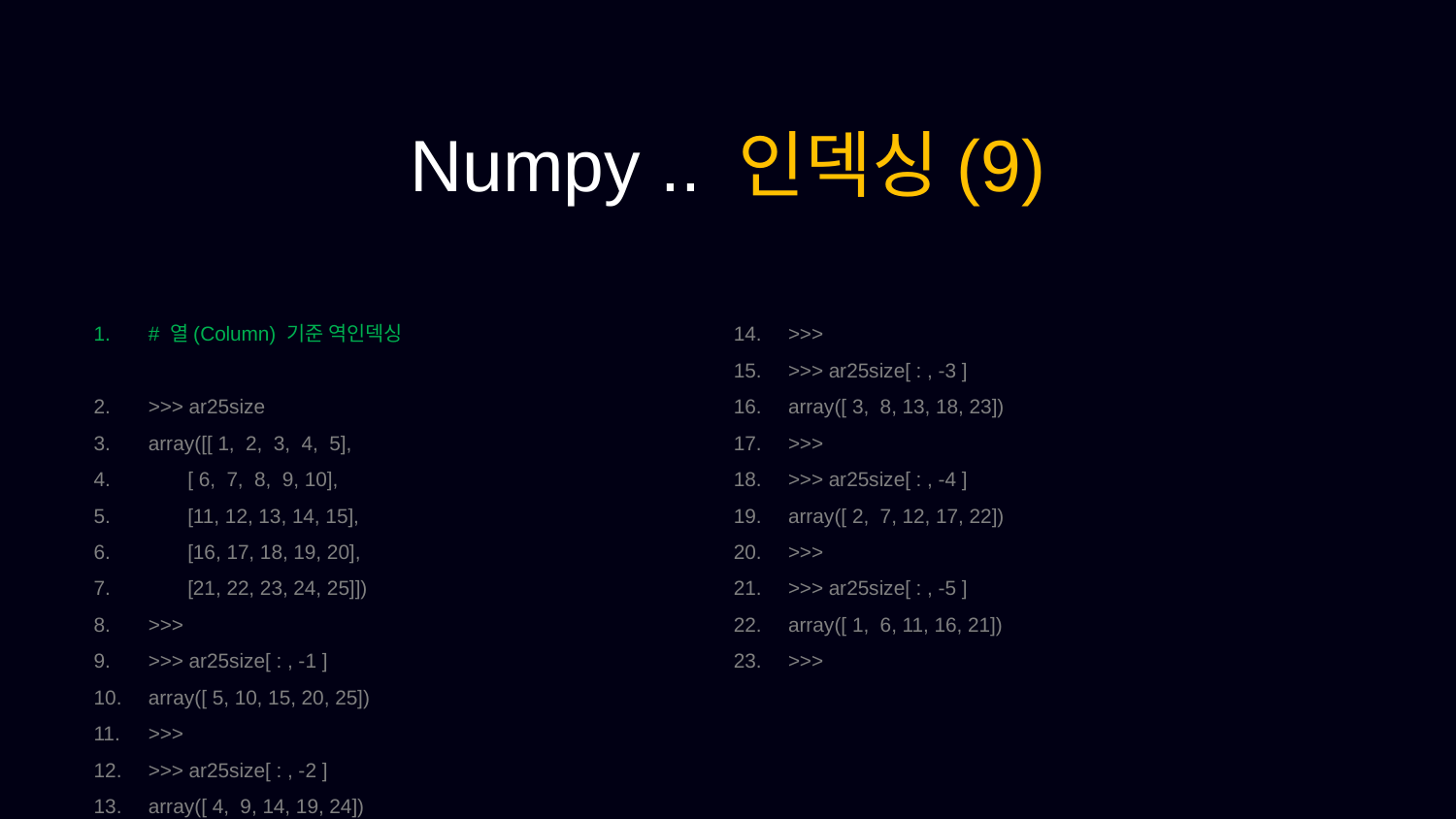

Numpy .. 인덱싱(9)
# 열(Column) 기준 역인덱싱

>>> ar25size
array([[ 1,  2,  3,  4,  5],
       [ 6,  7,  8,  9, 10],
       [11, 12, 13, 14, 15],
       [16, 17, 18, 19, 20],
       [21, 22, 23, 24, 25]])
>>>
>>> ar25size[ : , -1 ]
array([ 5, 10, 15, 20, 25])
>>>
>>> ar25size[ : , -2 ]
array([ 4,  9, 14, 19, 24])
>>>
>>> ar25size[ : , -3 ]
array([ 3,  8, 13, 18, 23])
>>>
>>> ar25size[ : , -4 ]
array([ 2,  7, 12, 17, 22])
>>>
>>> ar25size[ : , -5 ]
array([ 1,  6, 11, 16, 21])
>>>